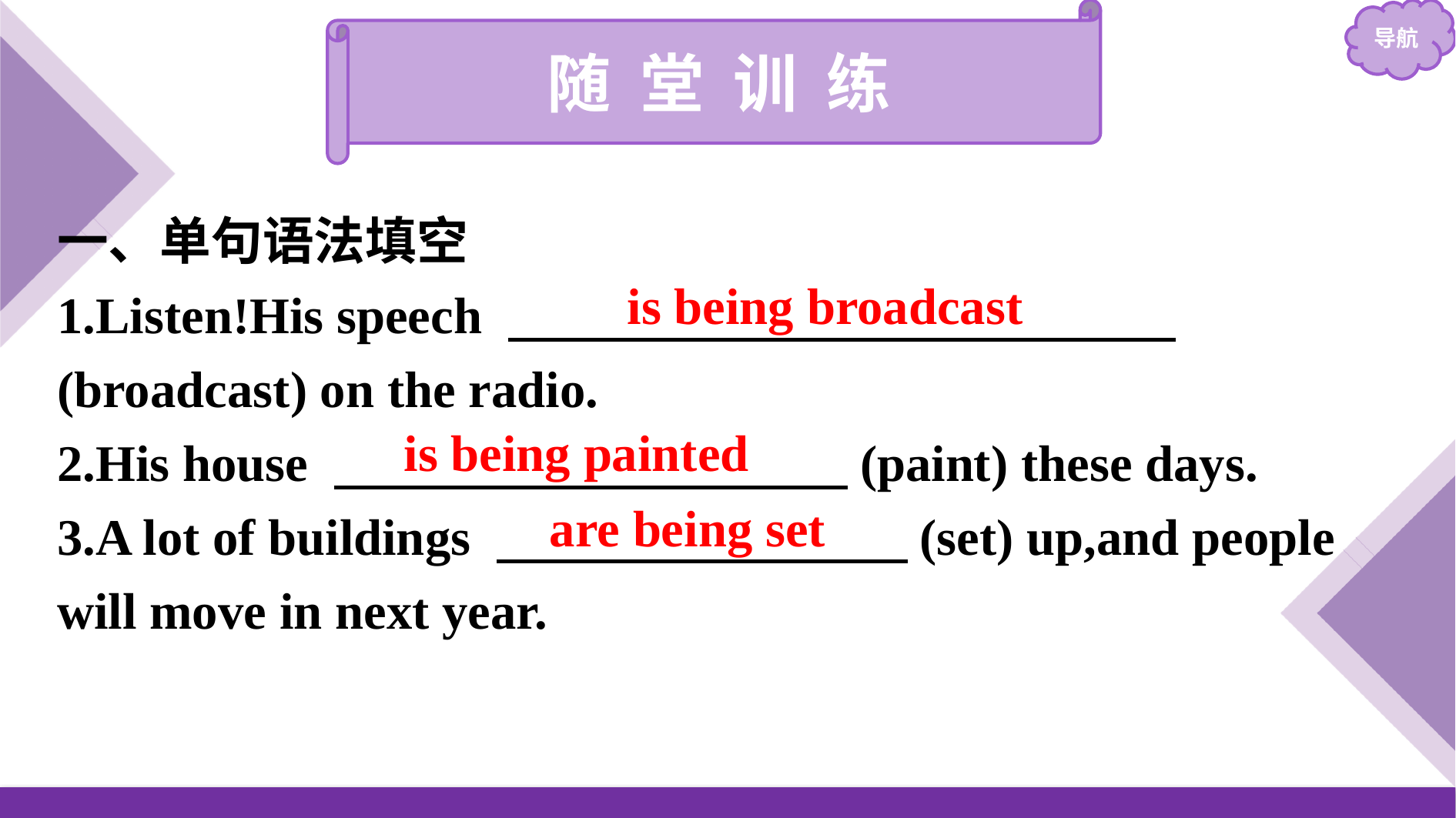

随  堂  训  练
一、单句语法填空
1.Listen!His speech 　　　　　　　　　　　　　(broadcast) on the radio.
2.His house 　　　　　　　　　　(paint) these days.
3.A lot of buildings 　　　　　　　　(set) up,and people will move in next year.
is being broadcast
is being painted
are being set